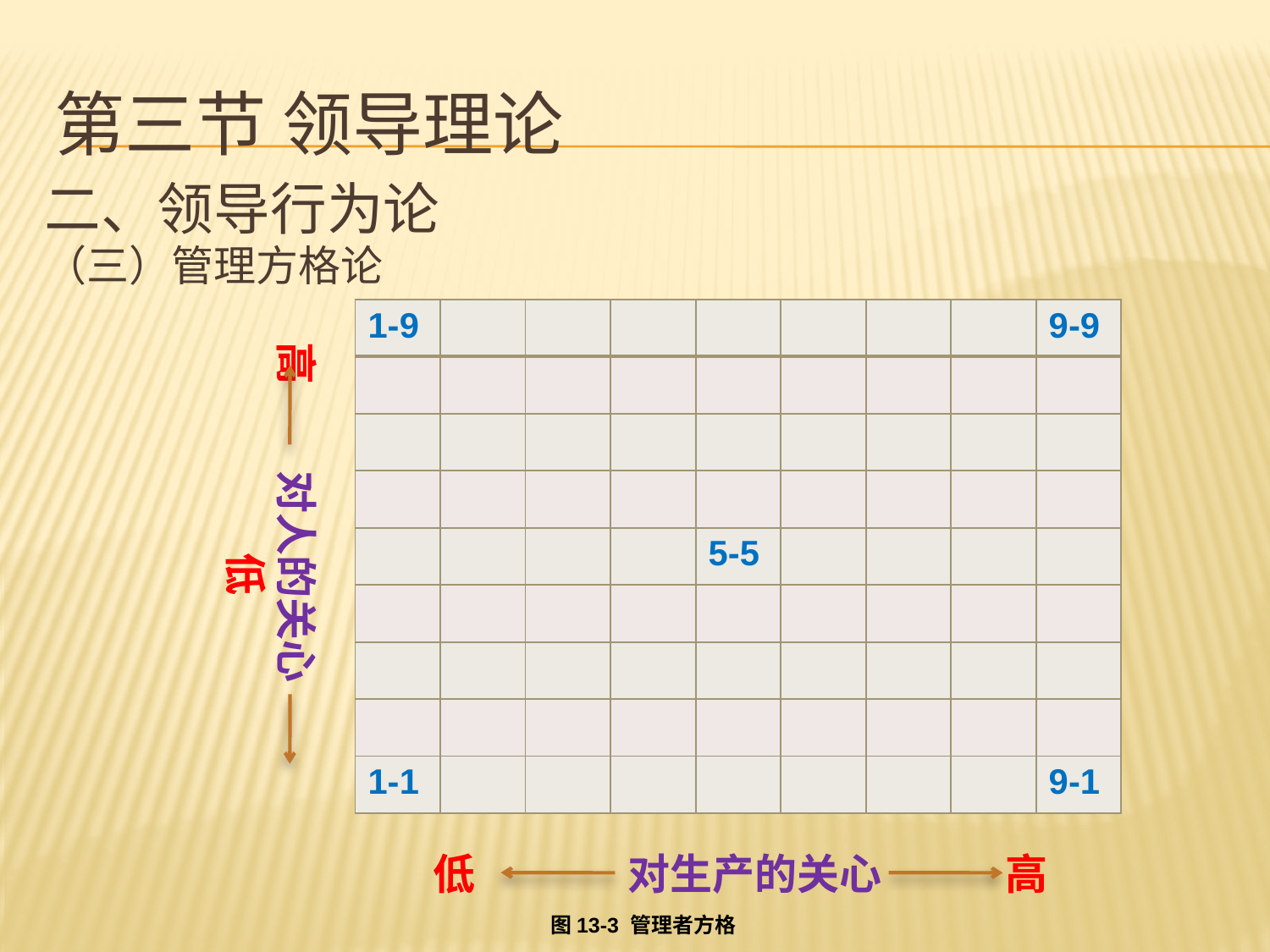

# 第三节 领导理论
二、领导行为论
（三）管理方格论

| 1-9 |  |  |  |  |  |  |  | 9-9 |
| --- | --- | --- | --- | --- | --- | --- | --- | --- |
|  |  |  |  |  |  |  |  |  |
|  |  |  |  |  |  |  |  |  |
|  |  |  |  |  |  |  |  |  |
|  |  |  |  | 5-5 |  |  |  |  |
|  |  |  |  |  |  |  |  |  |
|  |  |  |  |  |  |  |  |  |
|  |  |  |  |  |  |  |  |  |
| 1-1 |  |  |  |  |  |  |  | 9-1 |
高         对人的关心              低
低                对生产的关心             高
图13-3 管理者方格